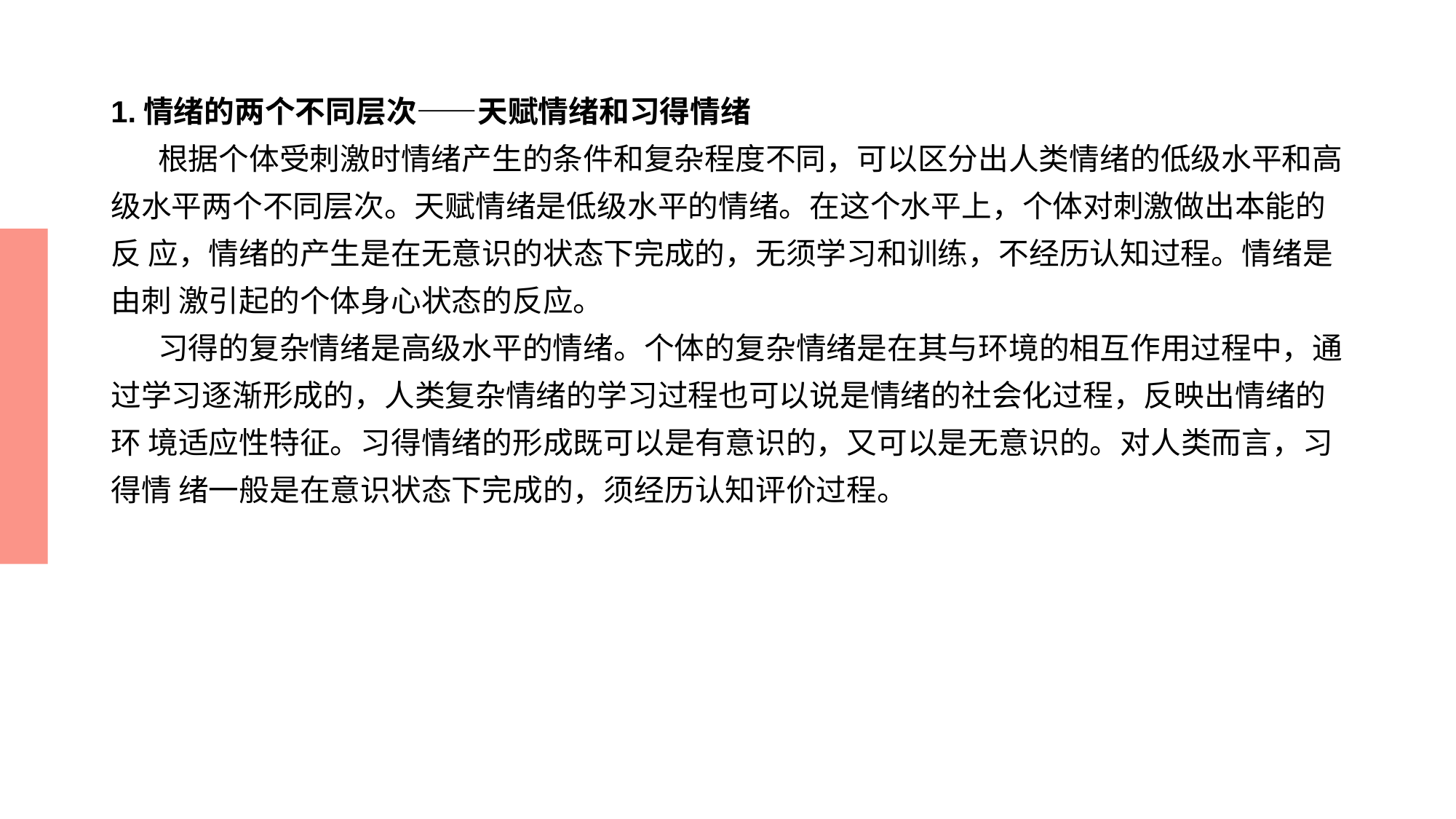

# 1.情绪的两个不同层次——天赋情绪和习得情绪 根据个体受刺激时情绪产生的条件和复杂程度不同，可以区分出人类情绪的低级水平和高 级水平两个不同层次。天赋情绪是低级水平的情绪。在这个水平上，个体对刺激做出本能的反 应，情绪的产生是在无意识的状态下完成的，无须学习和训练，不经历认知过程。情绪是由刺 激引起的个体身心状态的反应。 习得的复杂情绪是高级水平的情绪。个体的复杂情绪是在其与环境的相互作用过程中，通 过学习逐渐形成的，人类复杂情绪的学习过程也可以说是情绪的社会化过程，反映出情绪的环 境适应性特征。习得情绪的形成既可以是有意识的，又可以是无意识的。对人类而言，习得情 绪一般是在意识状态下完成的，须经历认知评价过程。